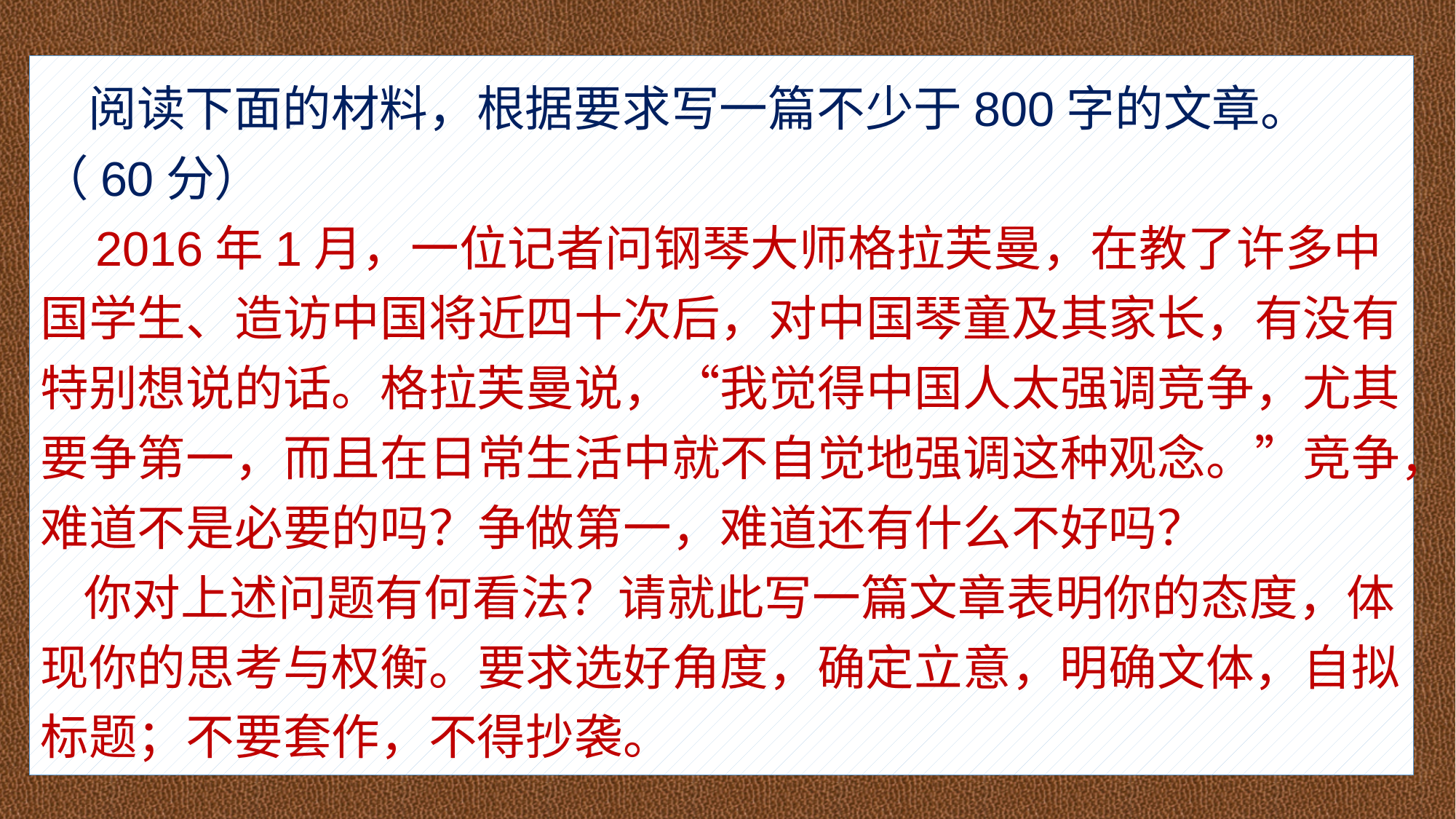

# 阅读下面的材料，根据要求写一篇不少于800字的文章。（60分） 2016年1月，一位记者问钢琴大师格拉芙曼，在教了许多中国学生、造访中国将近四十次后，对中国琴童及其家长，有没有特别想说的话。格拉芙曼说，“我觉得中国人太强调竞争，尤其要争第一，而且在日常生活中就不自觉地强调这种观念。”竞争，难道不是必要的吗？争做第一，难道还有什么不好吗？ 你对上述问题有何看法？请就此写一篇文章表明你的态度，体现你的思考与权衡。要求选好角度，确定立意，明确文体，自拟标题；不要套作，不得抄袭。